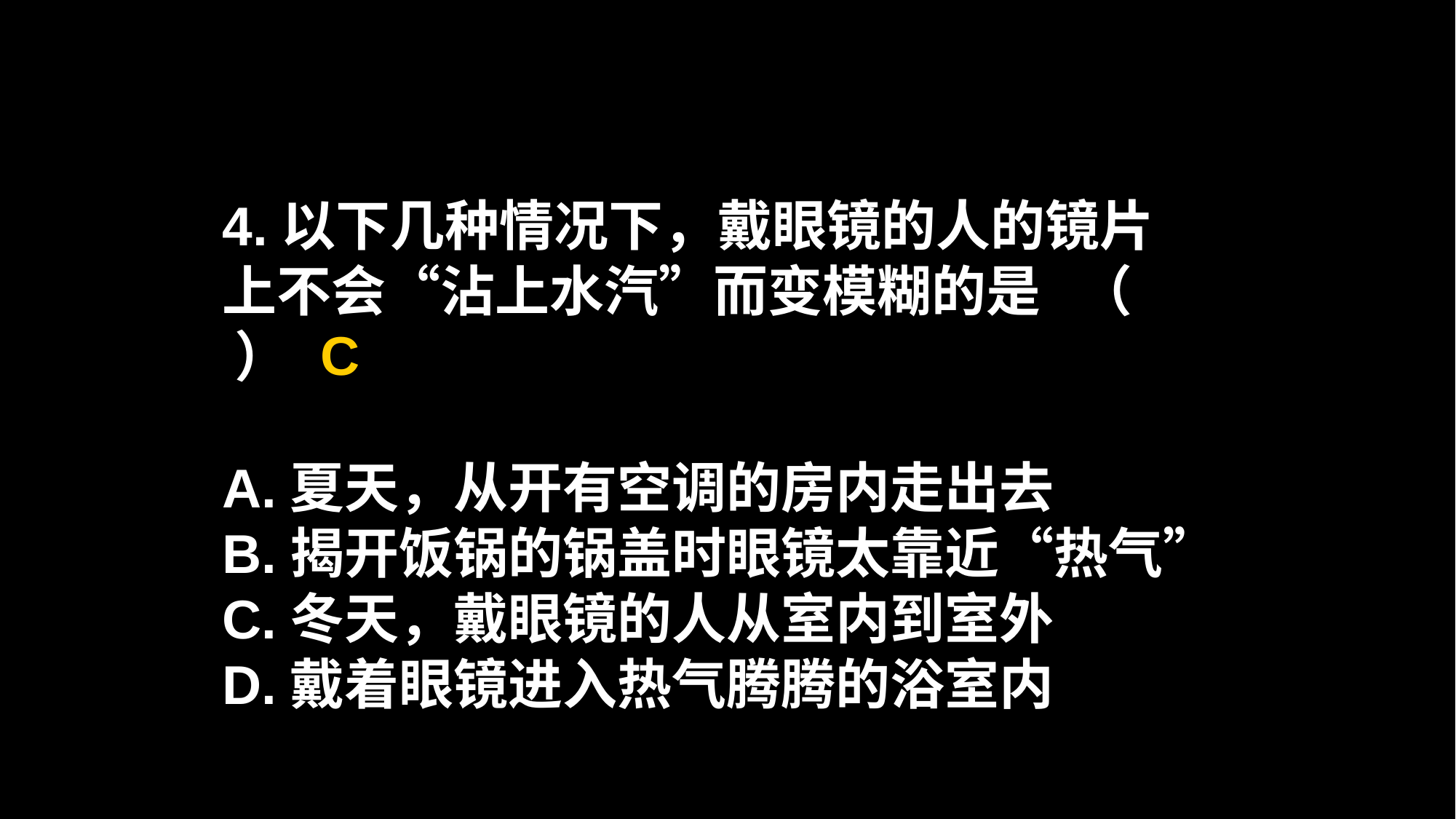

4.以下几种情况下，戴眼镜的人的镜片
上不会“沾上水汽”而变模糊的是   （        ）

A.夏天，从开有空调的房内走出去
B.揭开饭锅的锅盖时眼镜太靠近“热气”
C.冬天，戴眼镜的人从室内到室外
D.戴着眼镜进入热气腾腾的浴室内
C